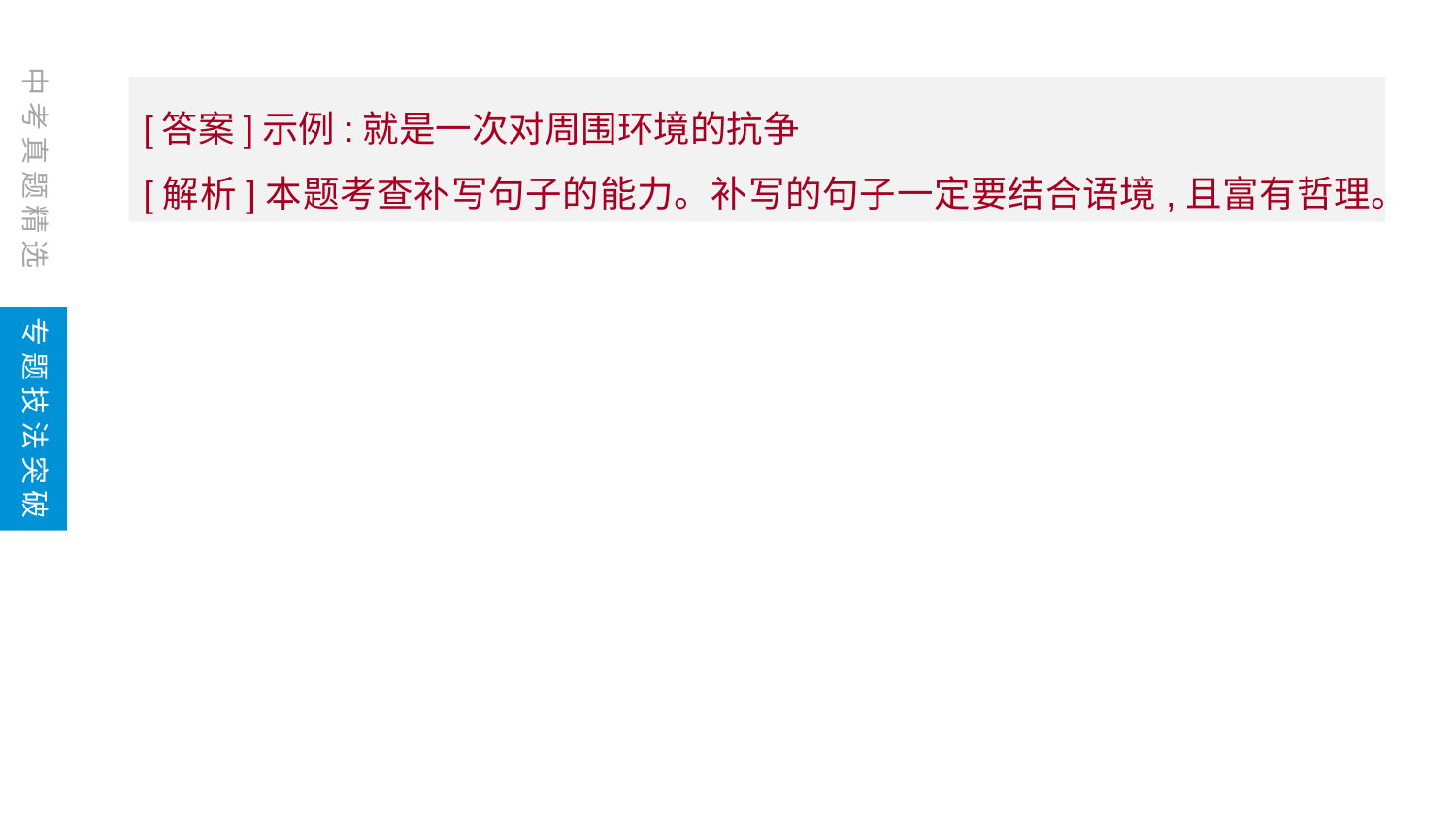

中考真题精选
[答案]示例:就是一次对周围环境的抗争
[解析]本题考查补写句子的能力。补写的句子一定要结合语境,且富有哲理。

专题技法突破